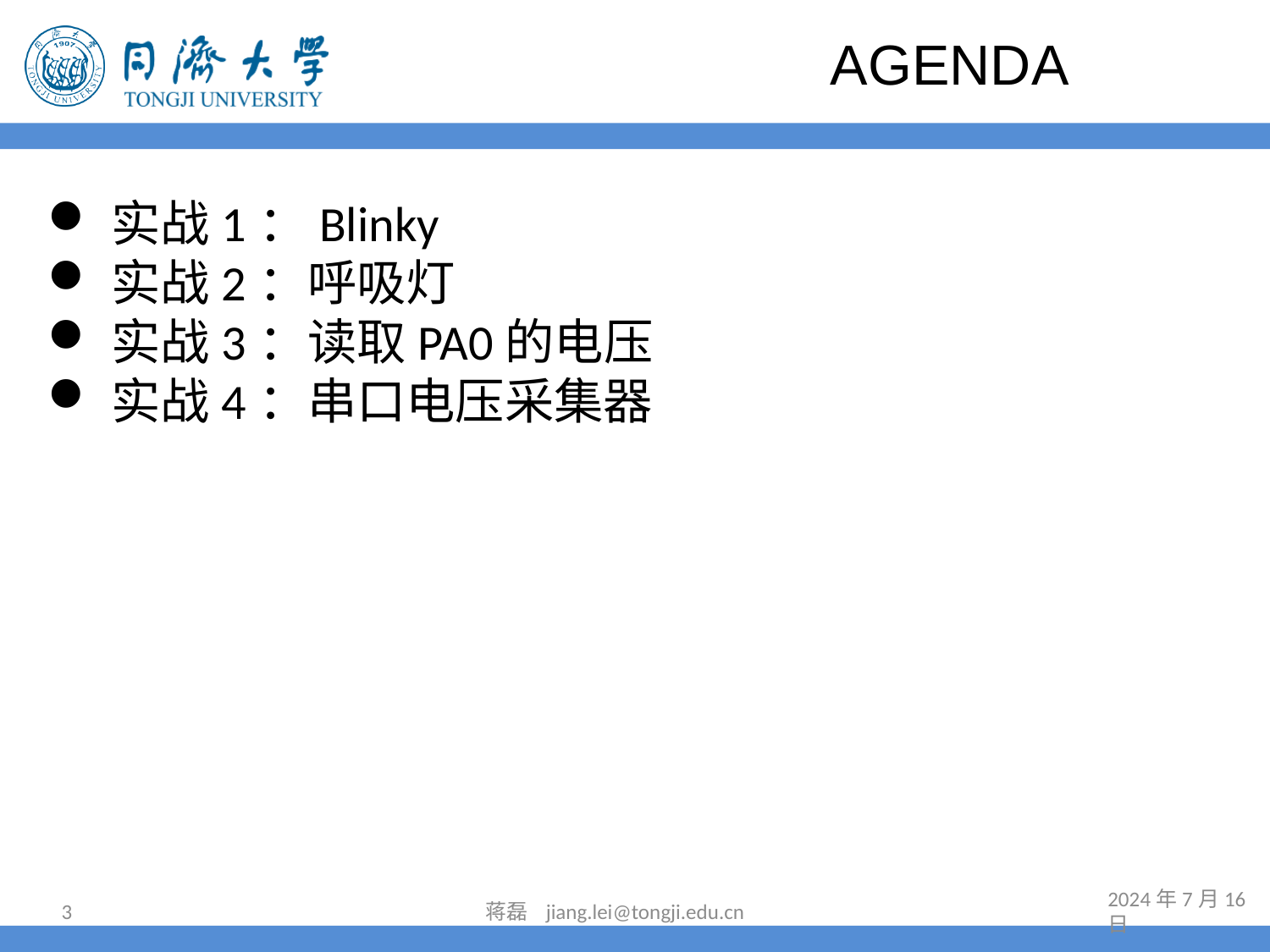

# AGENDA
实战1：Blinky
实战2：呼吸灯
实战3：读取PA0的电压
实战4：串口电压采集器

3
蒋磊  jiang.lei@tongji.edu.cn
2024年7月16日